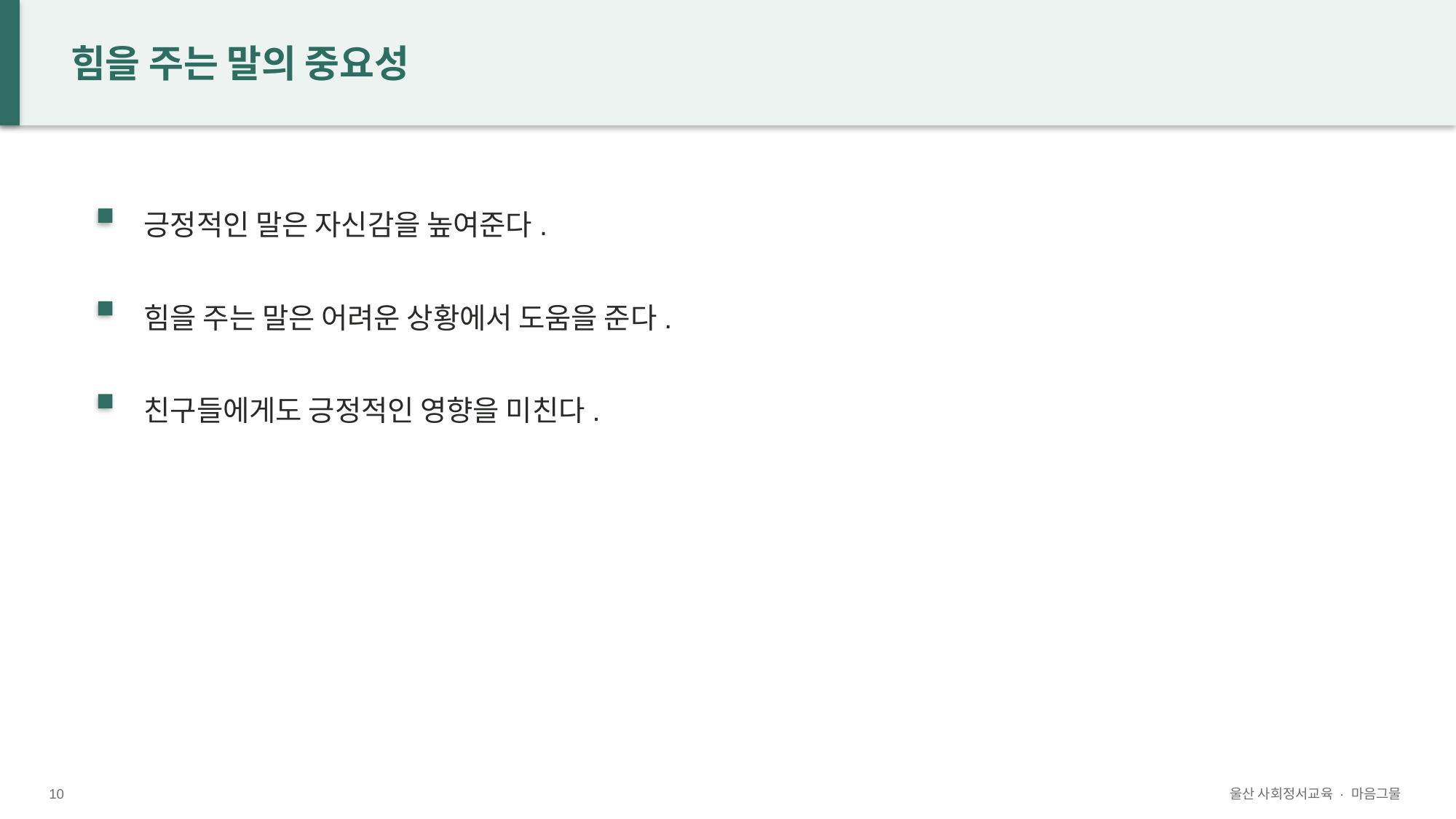

힘을 주는 말의 중요성
긍정적인 말은 자신감을 높여준다.

힘을 주는 말은 어려운 상황에서 도움을 준다.

친구들에게도 긍정적인 영향을 미친다.

10
울산 사회정서교육 · 마음그물